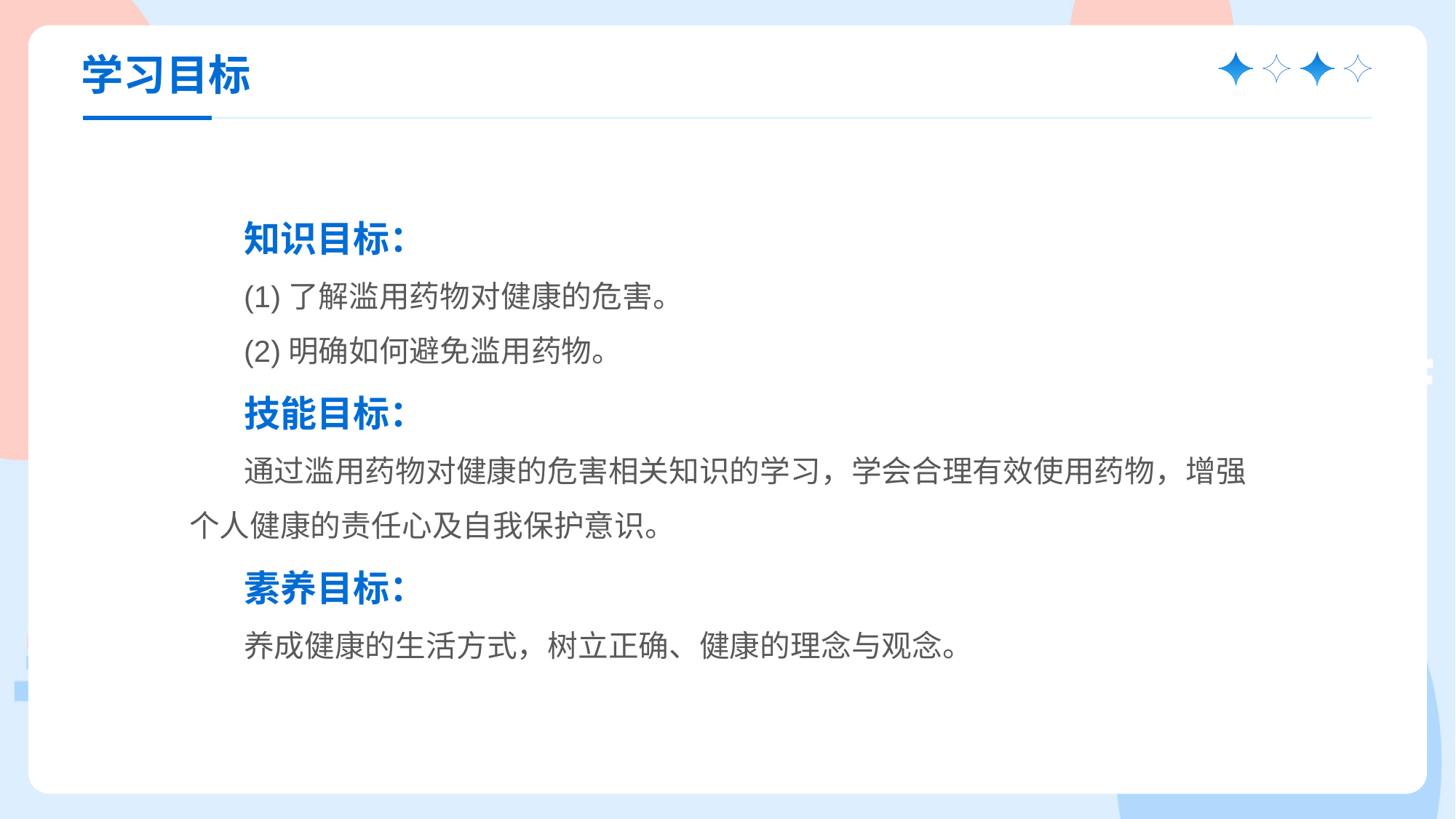

学习目标
知识目标：
(1)了解滥用药物对健康的危害。
(2)明确如何避免滥用药物。
技能目标：
通过滥用药物对健康的危害相关知识的学习，学会合理有效使用药物，增强个人健康的责任心及自我保护意识。
素养目标：
养成健康的生活方式，树立正确、健康的理念与观念。